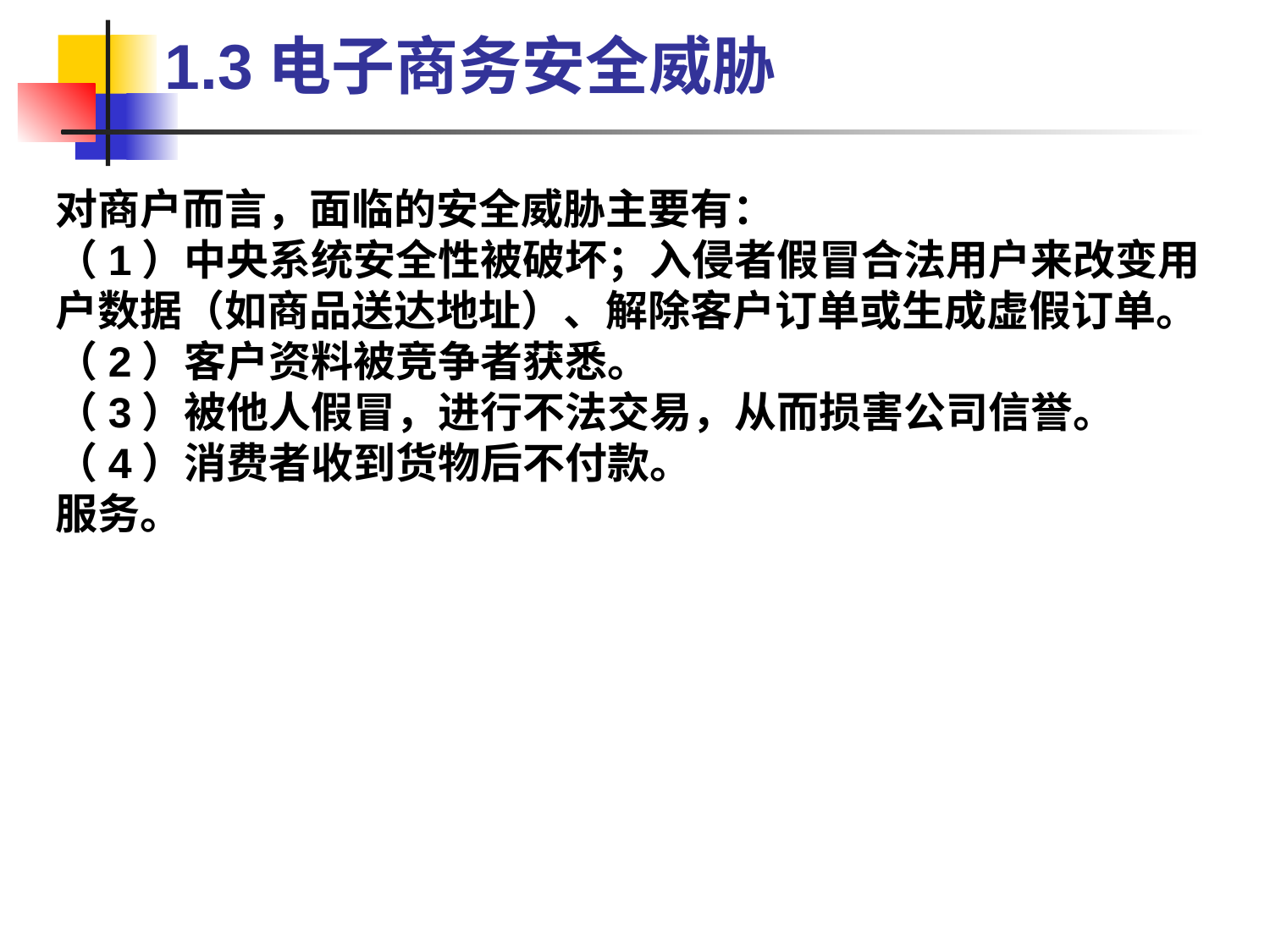

1.3电子商务安全威胁
对商户而言，面临的安全威胁主要有：
（1）中央系统安全性被破坏；入侵者假冒合法用户来改变用户数据（如商品送达地址）、解除客户订单或生成虚假订单。
（2）客户资料被竞争者获悉。
（3）被他人假冒，进行不法交易，从而损害公司信誉。
（4）消费者收到货物后不付款。
服务。